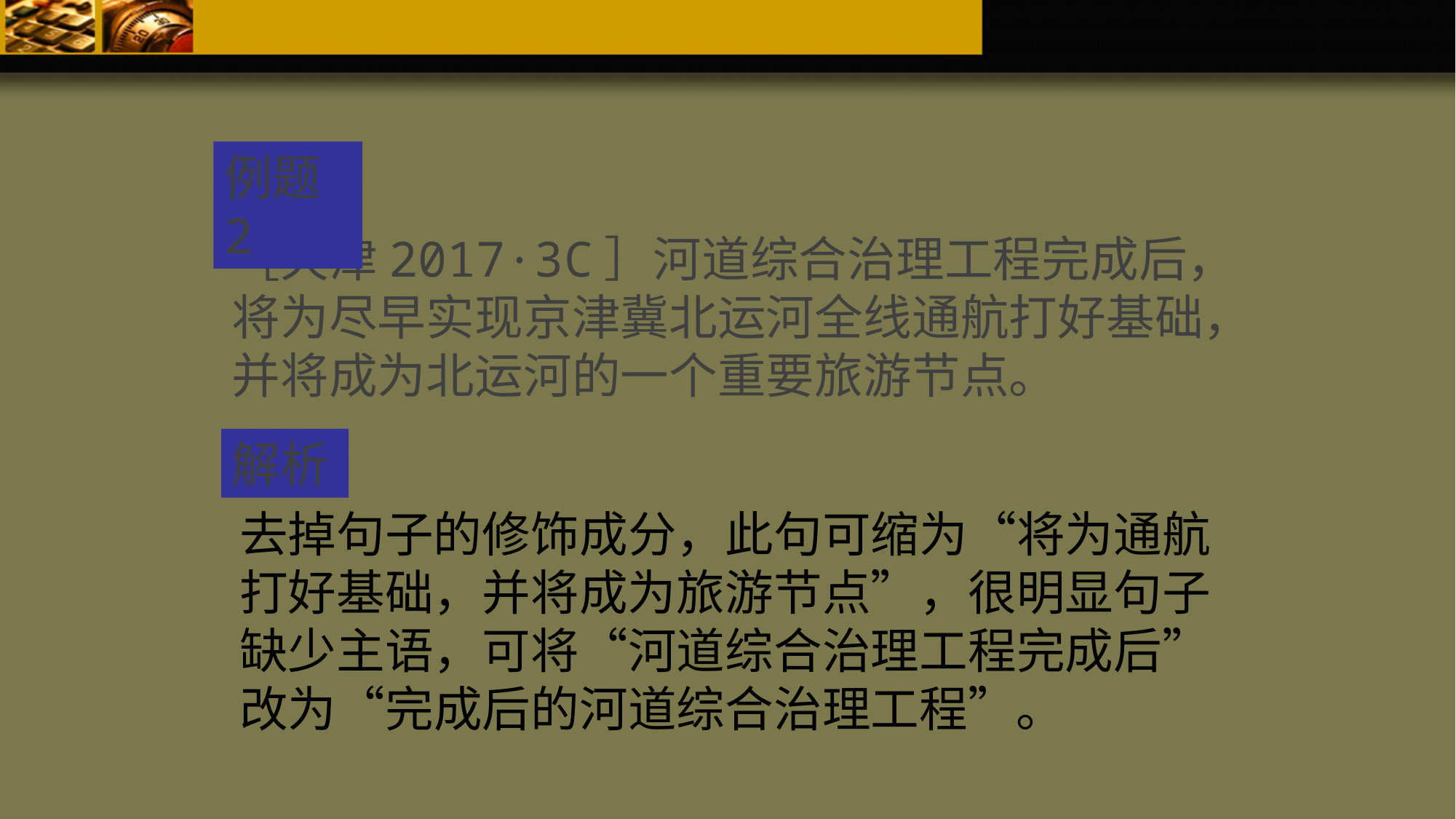

例题2
［天津2017·3C］河道综合治理工程完成后，将为尽早实现京津冀北运河全线通航打好基础，并将成为北运河的一个重要旅游节点。
解析
去掉句子的修饰成分，此句可缩为“将为通航打好基础，并将成为旅游节点”，很明显句子缺少主语，可将“河道综合治理工程完成后”改为“完成后的河道综合治理工程”。